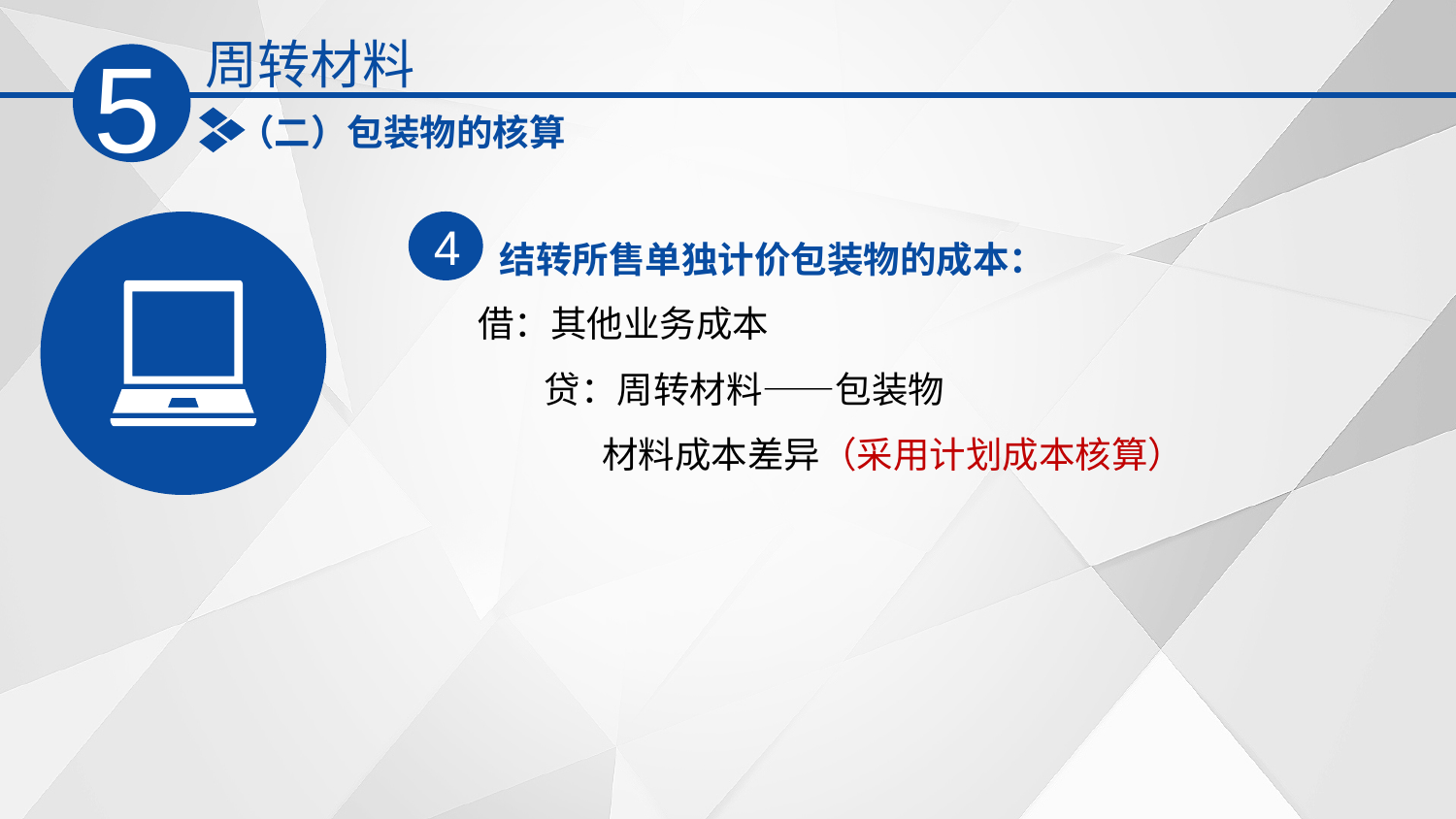

周转材料
5

（二）包装物的核算

结转所售单独计价包装物的成本：
4

借：其他业务成本
       贷：周转材料——包装物
              材料成本差异（采用计划成本核算）